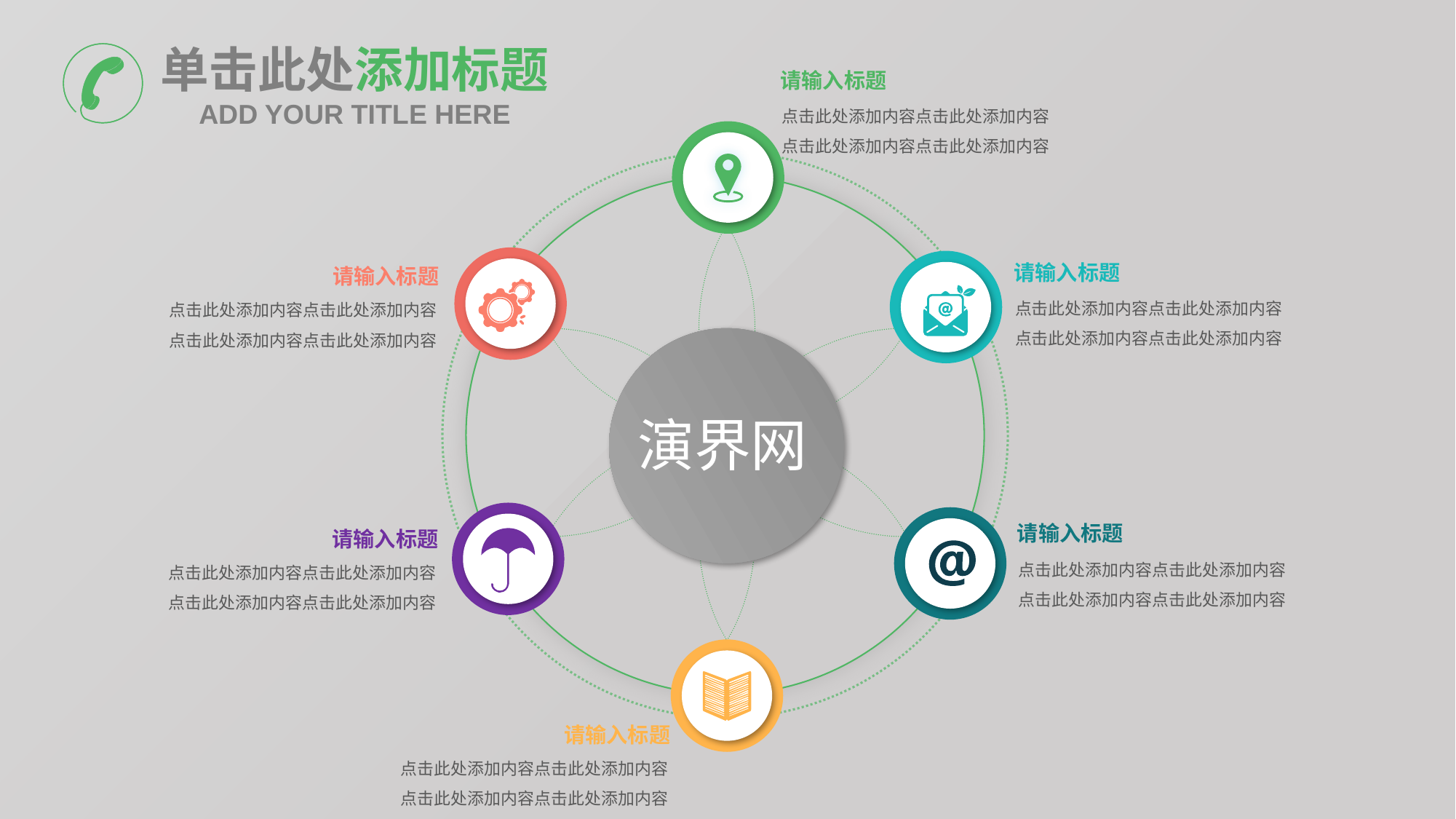

单击此处添加标题
ADD YOUR TITLE HERE

请输入标题
点击此处添加内容点击此处添加内容点击此处添加内容点击此处添加内容

请输入标题
请输入标题

点击此处添加内容点击此处添加内容点击此处添加内容点击此处添加内容
点击此处添加内容点击此处添加内容点击此处添加内容点击此处添加内容

演界网

请输入标题
请输入标题

点击此处添加内容点击此处添加内容点击此处添加内容点击此处添加内容
点击此处添加内容点击此处添加内容点击此处添加内容点击此处添加内容

请输入标题
点击此处添加内容点击此处添加内容点击此处添加内容点击此处添加内容